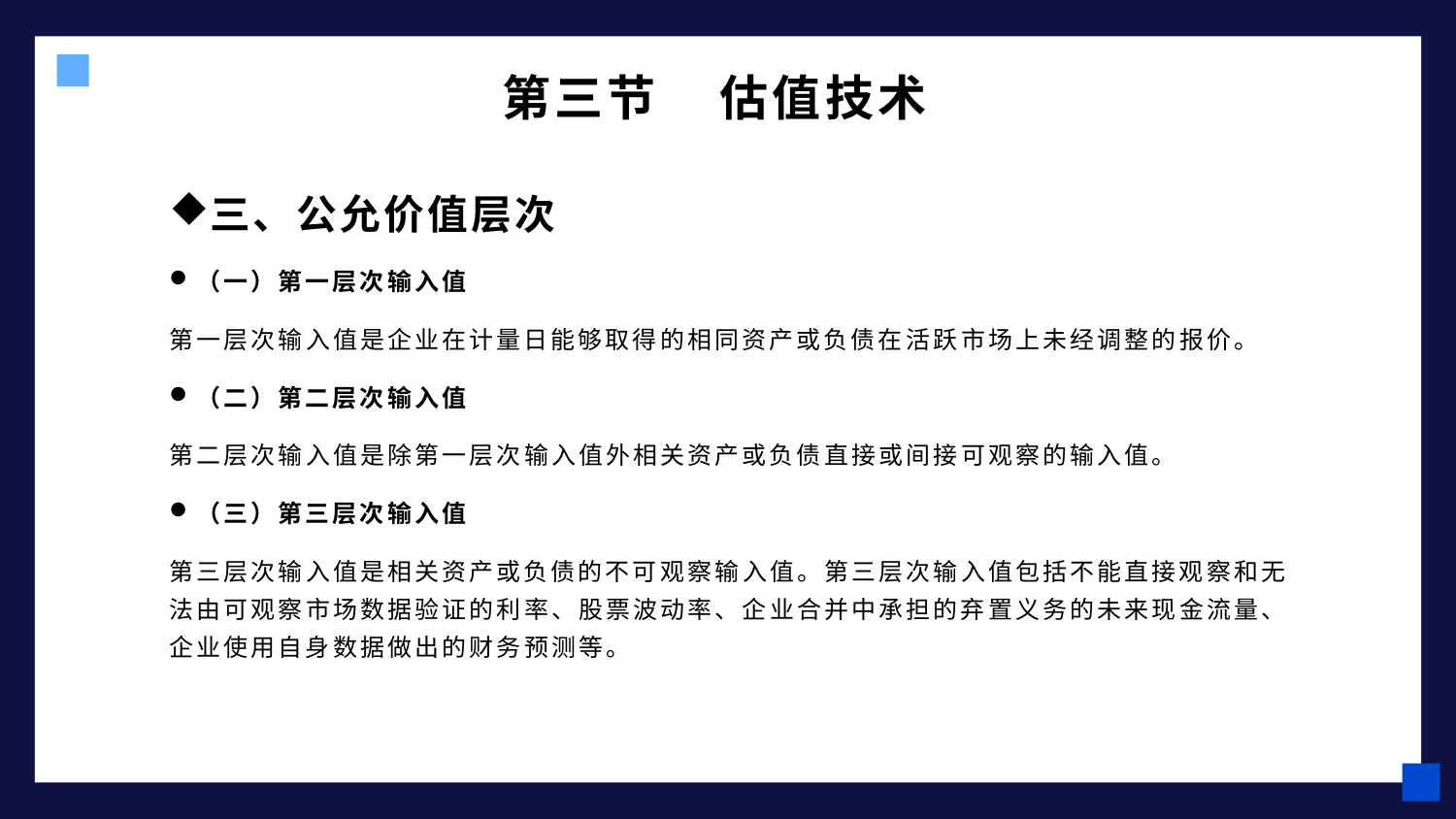

# 第三节    估值技术
三、公允价值层次
（一）第一层次输入值
第一层次输入值是企业在计量日能够取得的相同资产或负债在活跃市场上未经调整的报价。
（二）第二层次输入值
第二层次输入值是除第一层次输入值外相关资产或负债直接或间接可观察的输入值。
（三）第三层次输入值
第三层次输入值是相关资产或负债的不可观察输入值。第三层次输入值包括不能直接观察和无法由可观察市场数据验证的利率、股票波动率、企业合并中承担的弃置义务的未来现金流量、企业使用自身数据做出的财务预测等。